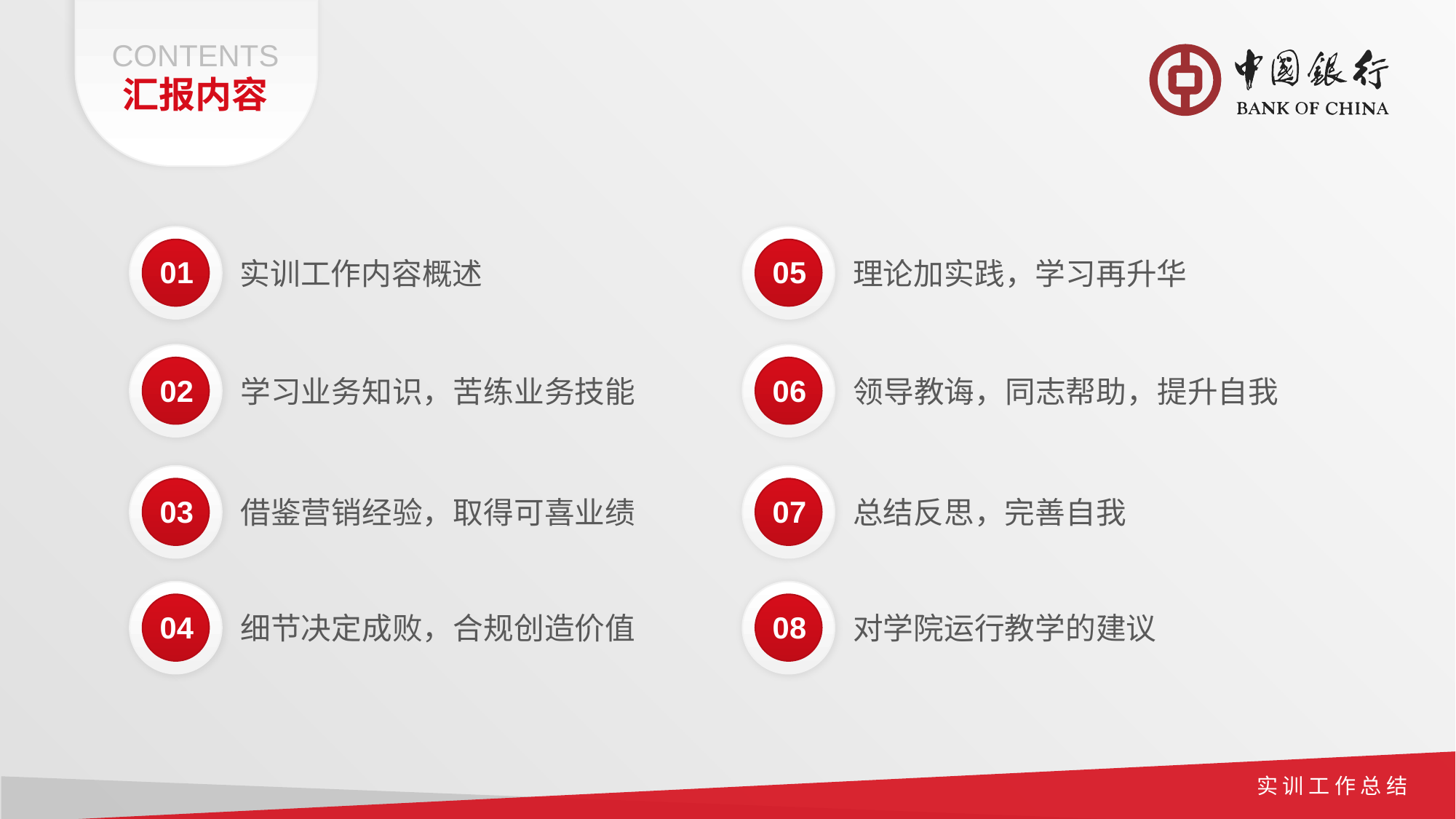

CONTENTS
汇报内容

01
实训工作内容概述

05
理论加实践，学习再升华

02
学习业务知识，苦练业务技能

06
领导教诲，同志帮助，提升自我

03
借鉴营销经验，取得可喜业绩

07
总结反思，完善自我

04
细节决定成败，合规创造价值

08
对学院运行教学的建议
实 训 工 作 总 结